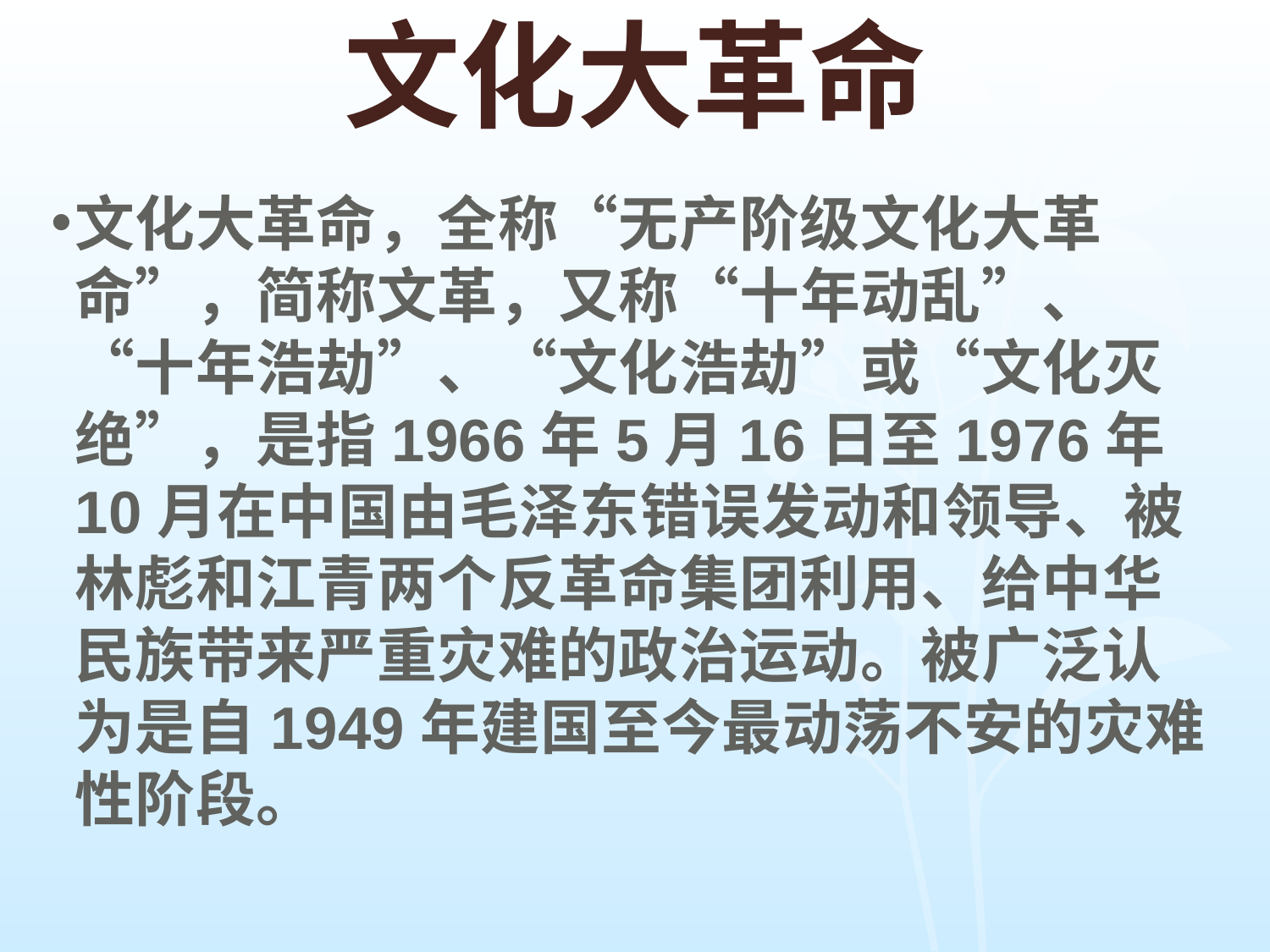

文化大革命
文化大革命，全称“无产阶级文化大革命”，简称文革，又称“十年动乱”、“十年浩劫”、“文化浩劫”或“文化灭绝”，是指1966年5月16日至1976年10月在中国由毛泽东错误发动和领导、被林彪和江青两个反革命集团利用、给中华民族带来严重灾难的政治运动。被广泛认为是自1949年建国至今最动荡不安的灾难性阶段。